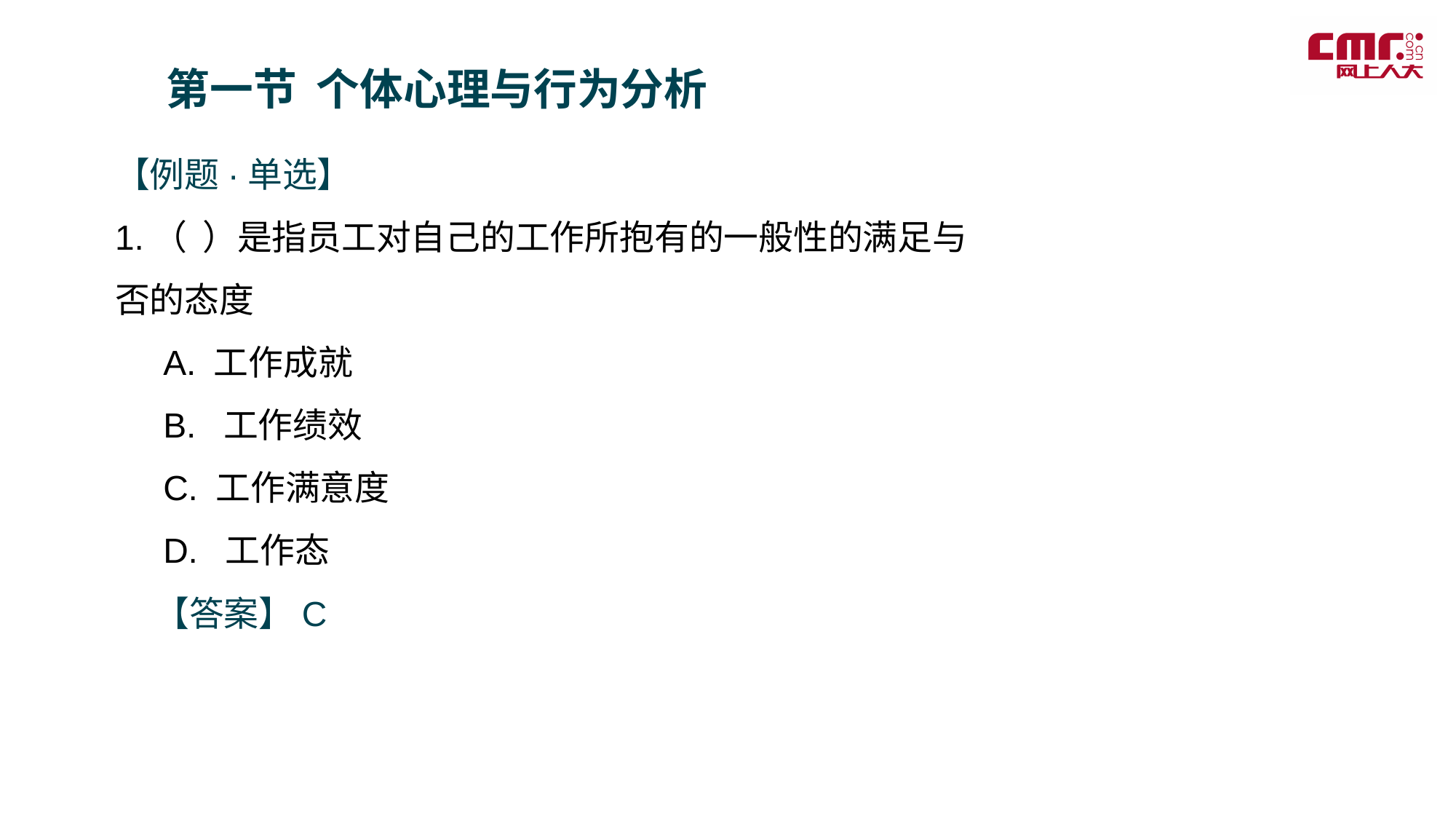

第一节  个体心理与行为分析
【例题·单选】
1.（  ）是指员工对自己的工作所抱有的一般性的满足与否的态度
     A. 工作成就
     B.  工作绩效
     C. 工作满意度
     D.  工作态
    【答案】C